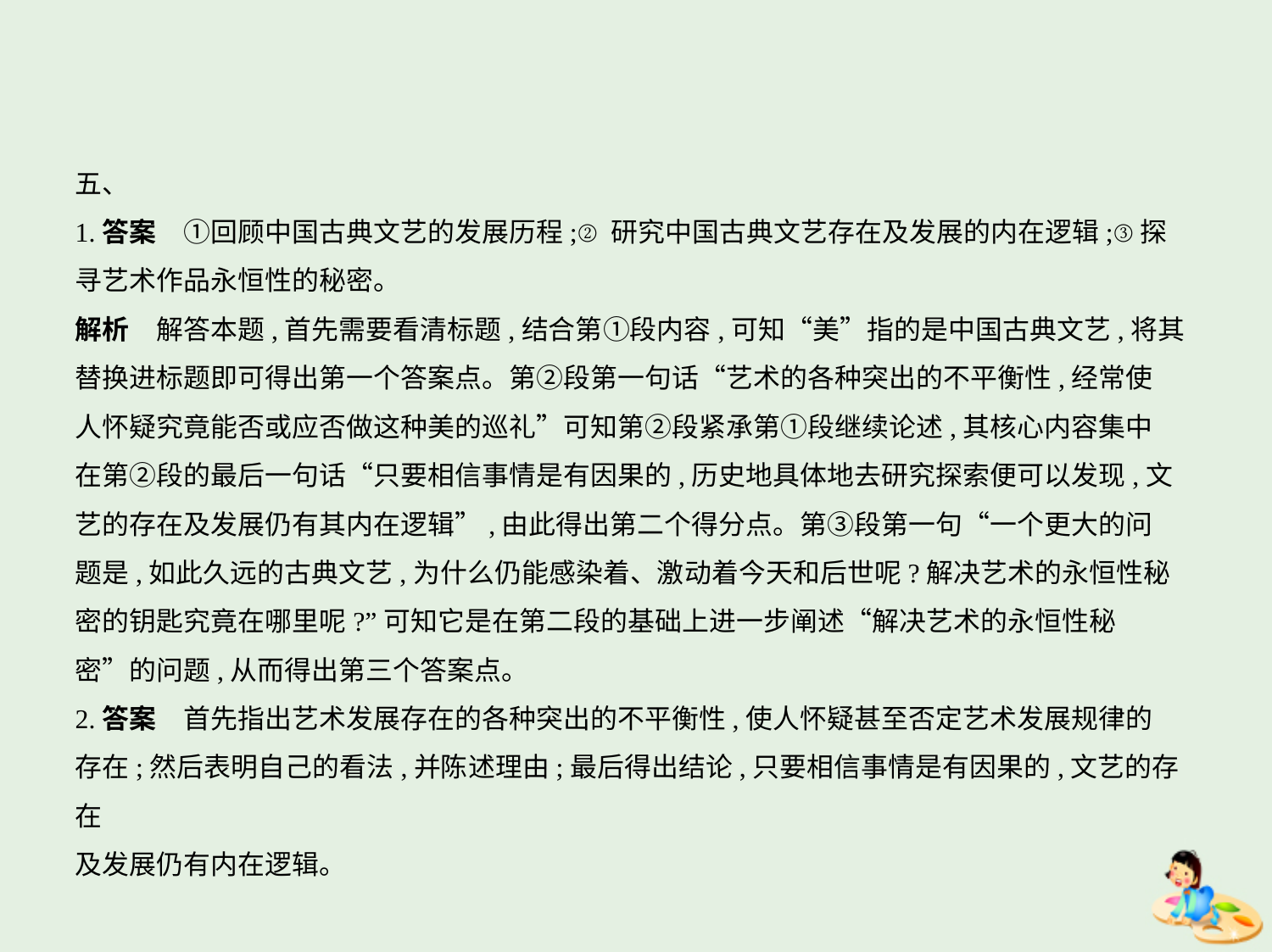

五、
1.答案　①回顾中国古典文艺的发展历程;②研究中国古典文艺存在及发展的内在逻辑;③探
寻艺术作品永恒性的秘密。
解析　解答本题,首先需要看清标题,结合第①段内容,可知“美”指的是中国古典文艺,将其
替换进标题即可得出第一个答案点。第②段第一句话“艺术的各种突出的不平衡性,经常使
人怀疑究竟能否或应否做这种美的巡礼”可知第②段紧承第①段继续论述,其核心内容集中
在第②段的最后一句话“只要相信事情是有因果的,历史地具体地去研究探索便可以发现,文
艺的存在及发展仍有其内在逻辑”,由此得出第二个得分点。第③段第一句“一个更大的问
题是,如此久远的古典文艺,为什么仍能感染着、激动着今天和后世呢?解决艺术的永恒性秘
密的钥匙究竟在哪里呢?”可知它是在第二段的基础上进一步阐述“解决艺术的永恒性秘
密”的问题,从而得出第三个答案点。
2.答案　首先指出艺术发展存在的各种突出的不平衡性,使人怀疑甚至否定艺术发展规律的
存在;然后表明自己的看法,并陈述理由;最后得出结论,只要相信事情是有因果的,文艺的存在
及发展仍有内在逻辑。